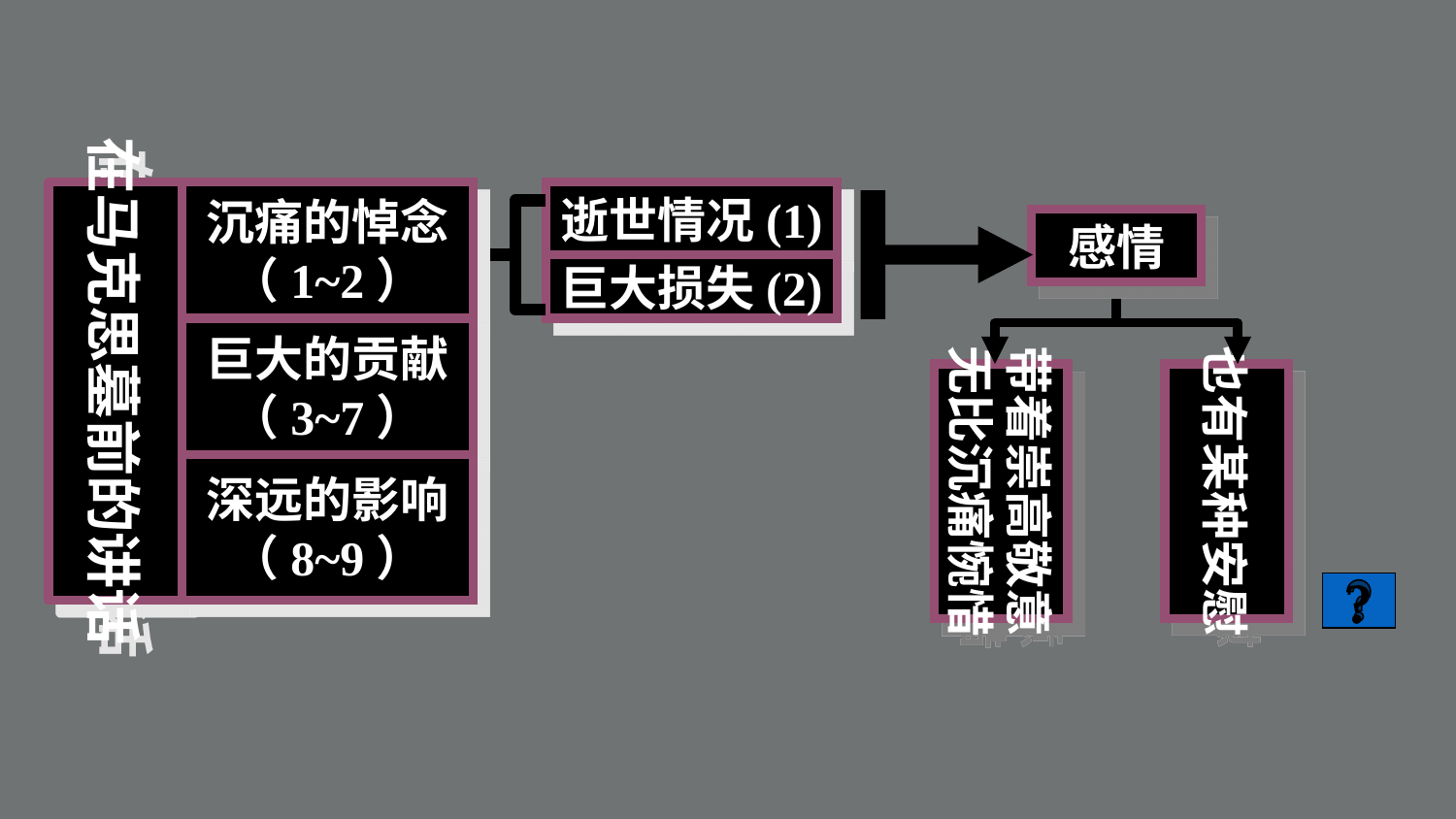

在马克思墓前的讲话
沉痛的悼念
（1~2）
逝世情况(1)

感情
巨大损失(2)
巨大的贡献
（3~7）
带着崇高敬意
无比沉痛惋惜
也有某种安慰
深远的影响
（8~9）
?